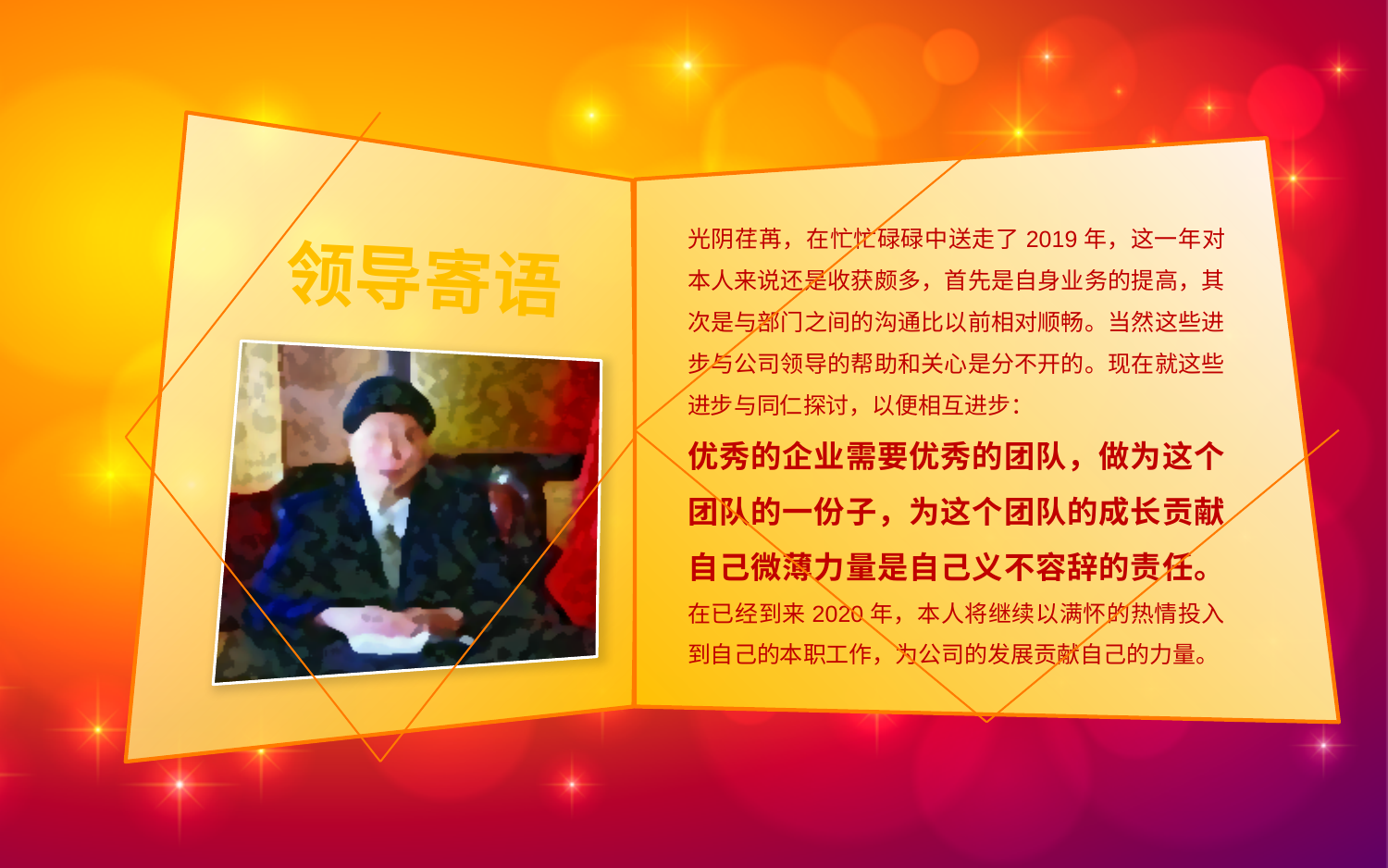

光阴荏苒，在忙忙碌碌中送走了2019年，这一年对本人来说还是收获颇多，首先是自身业务的提高，其次是与部门之间的沟通比以前相对顺畅。当然这些进步与公司领导的帮助和关心是分不开的。现在就这些进步与同仁探讨，以便相互进步：
优秀的企业需要优秀的团队，做为这个团队的一份子，为这个团队的成长贡献自己微薄力量是自己义不容辞的责任。在已经到来2020年，本人将继续以满怀的热情投入到自己的本职工作，为公司的发展贡献自己的力量。
领导寄语